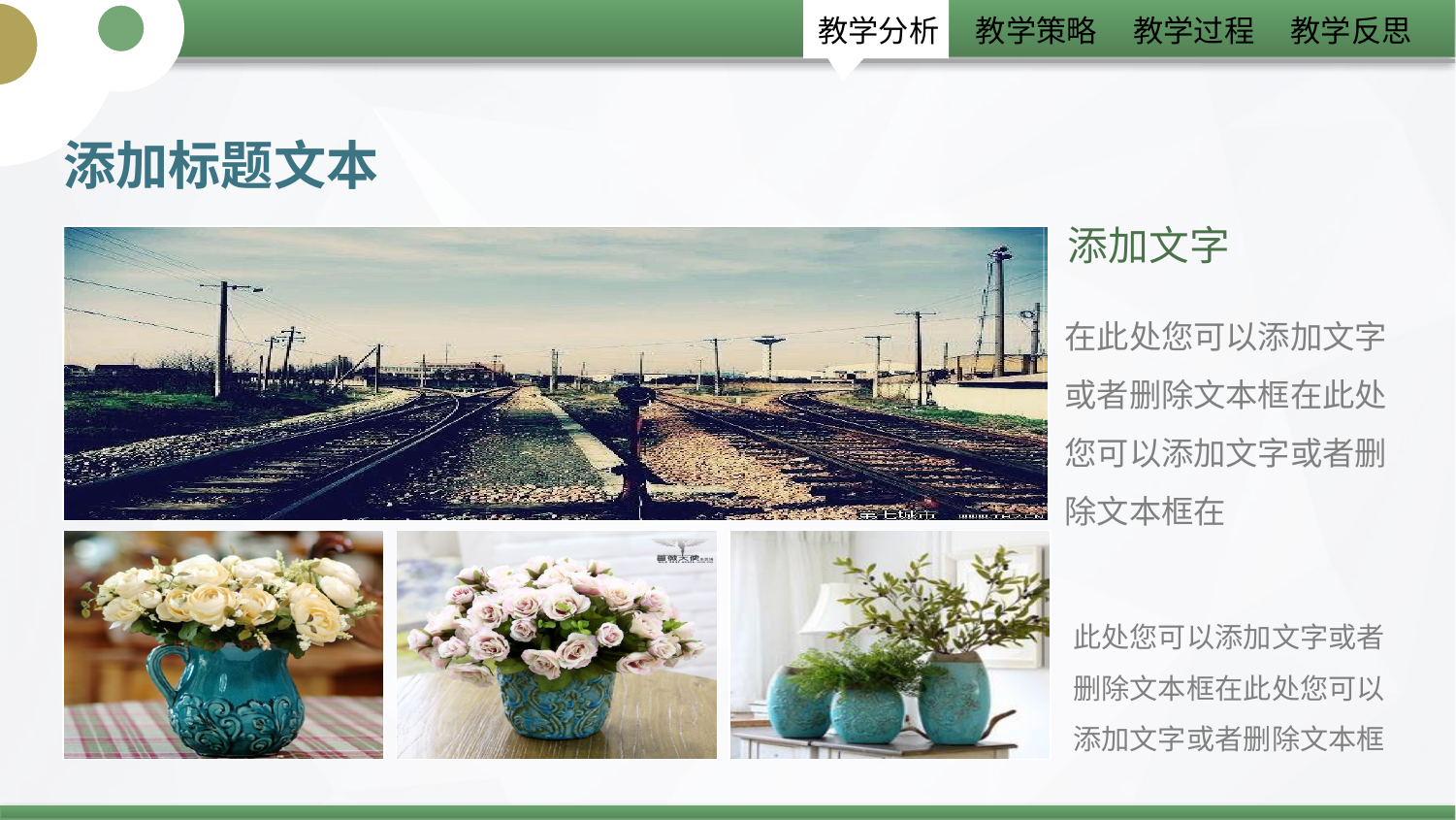

添加标题文本
添加文字

在此处您可以添加文字或者删除文本框在此处您可以添加文字或者删除文本框在

此处您可以添加文字或者删除文本框在此处您可以添加文字或者删除文本框